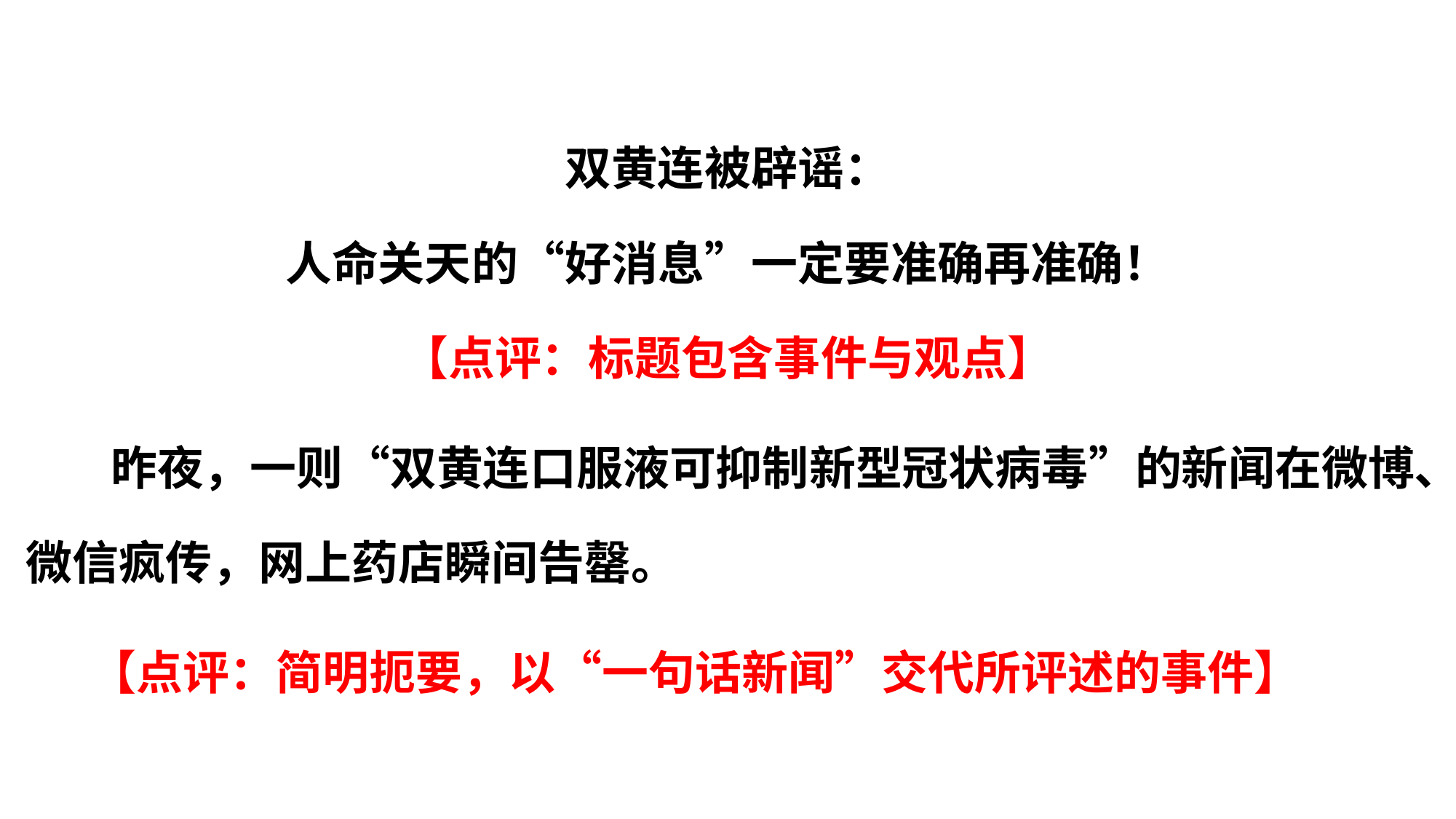

双黄连被辟谣：
人命关天的“好消息”一定要准确再准确！
【点评：标题包含事件与观点】
       昨夜，一则“双黄连口服液可抑制新型冠状病毒”的新闻在微博、微信疯传，网上药店瞬间告罄。
     【点评：简明扼要，以“一句话新闻”交代所评述的事件】